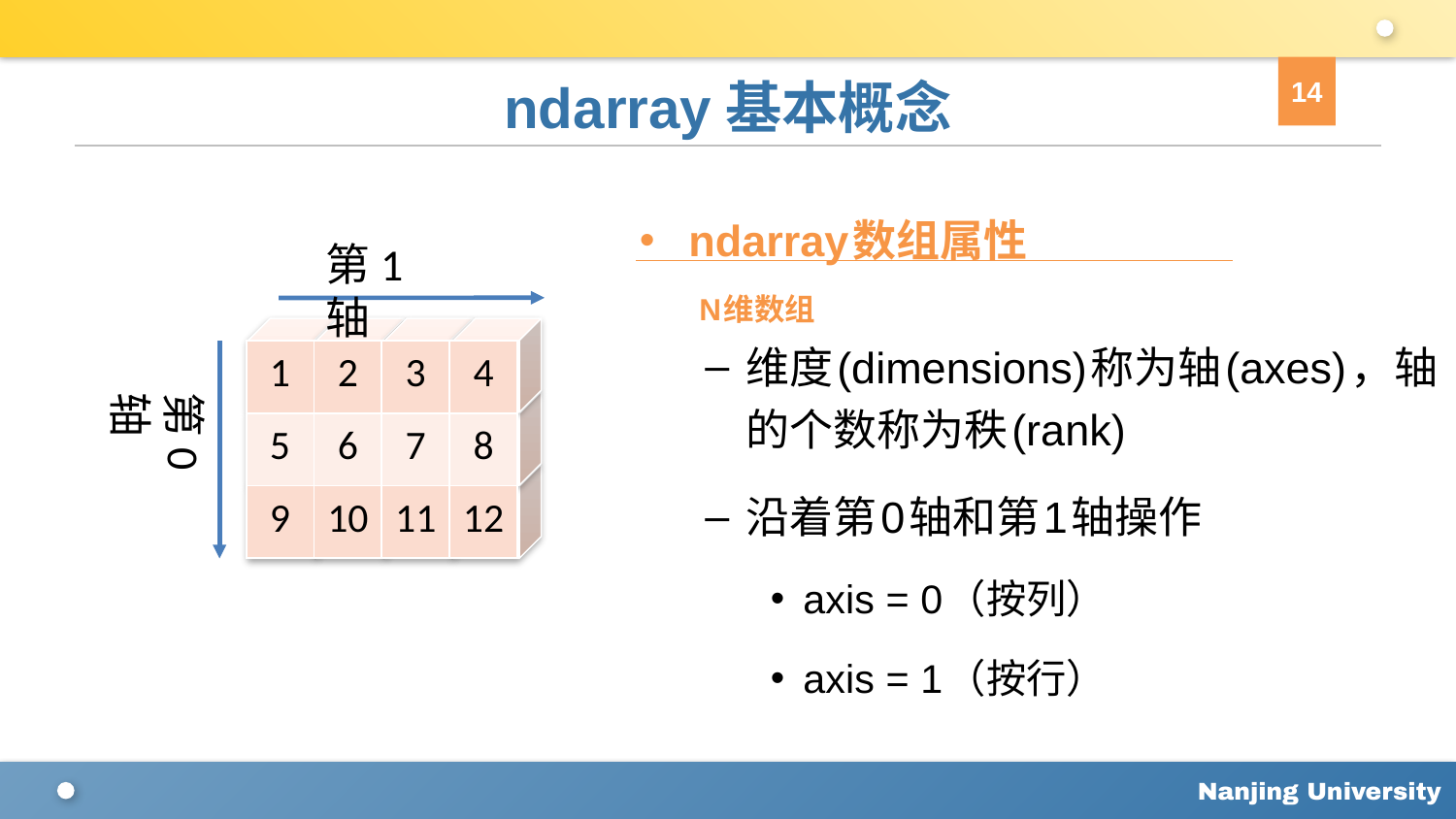

14
# ndarray基本概念
ndarray数组属性
                   N维数组
维度(dimensions)称为轴(axes)，轴的个数称为秩(rank)
沿着第0轴和第1轴操作
axis = 0（按列）
axis = 1（按行）
第1轴
0
0
0
0
0
0
0
0
0
0
0
0
| 1 | 2 | 3 | 4 |
| --- | --- | --- | --- |
| 5 | 6 | 7 | 8 |
| 9 | 10 | 11 | 12 |
第0轴